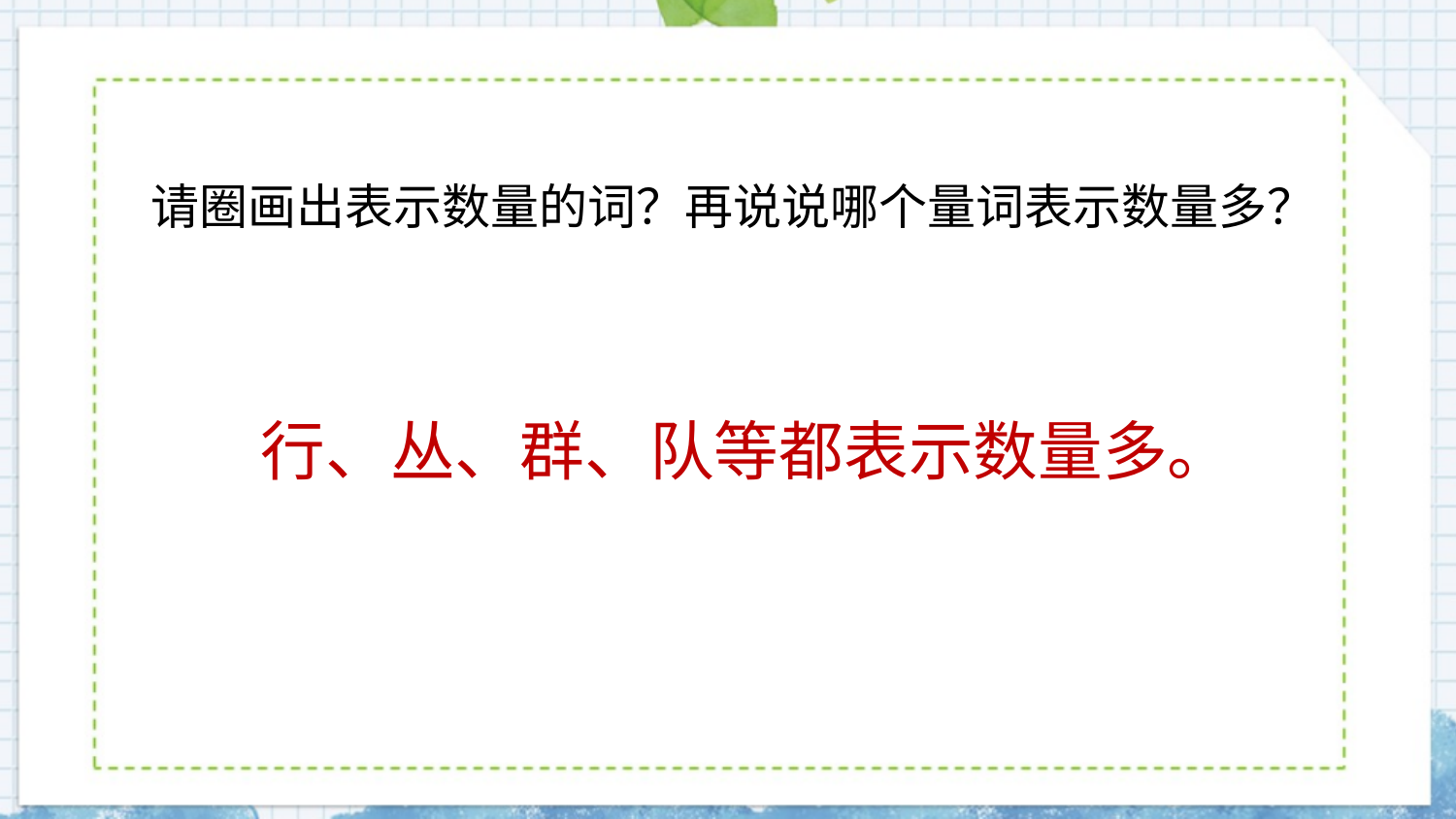

请圈画出表示数量的词？再说说哪个量词表示数量多？
行、丛、群、队等都表示数量多。